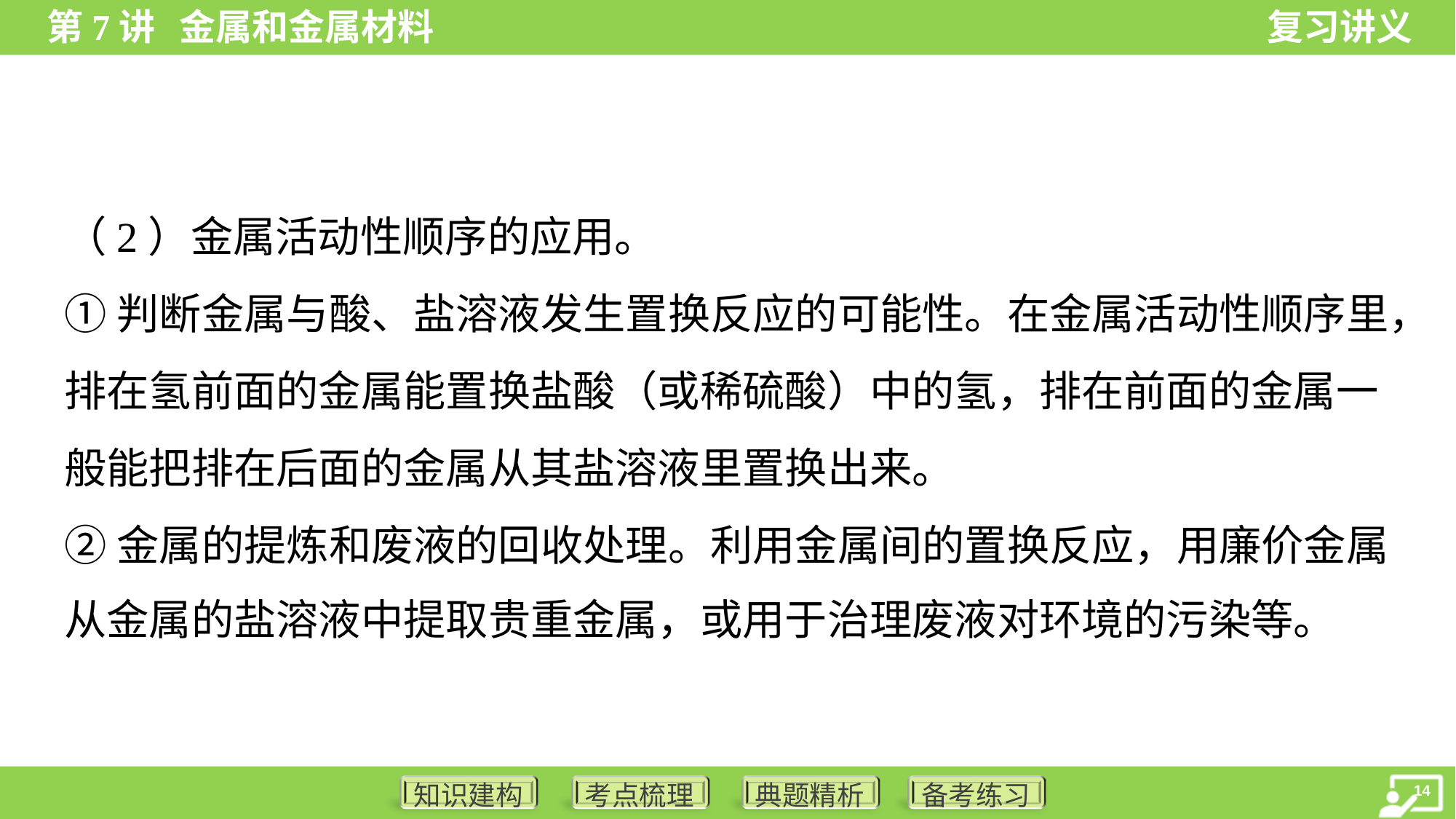

（2）金属活动性顺序的应用。
①判断金属与酸、盐溶液发生置换反应的可能性。在金属活动性顺序里，
排在氢前面的金属能置换盐酸（或稀硫酸）中的氢，排在前面的金属一
般能把排在后面的金属从其盐溶液里置换出来。
②金属的提炼和废液的回收处理。利用金属间的置换反应，用廉价金属
从金属的盐溶液中提取贵重金属，或用于治理废液对环境的污染等。